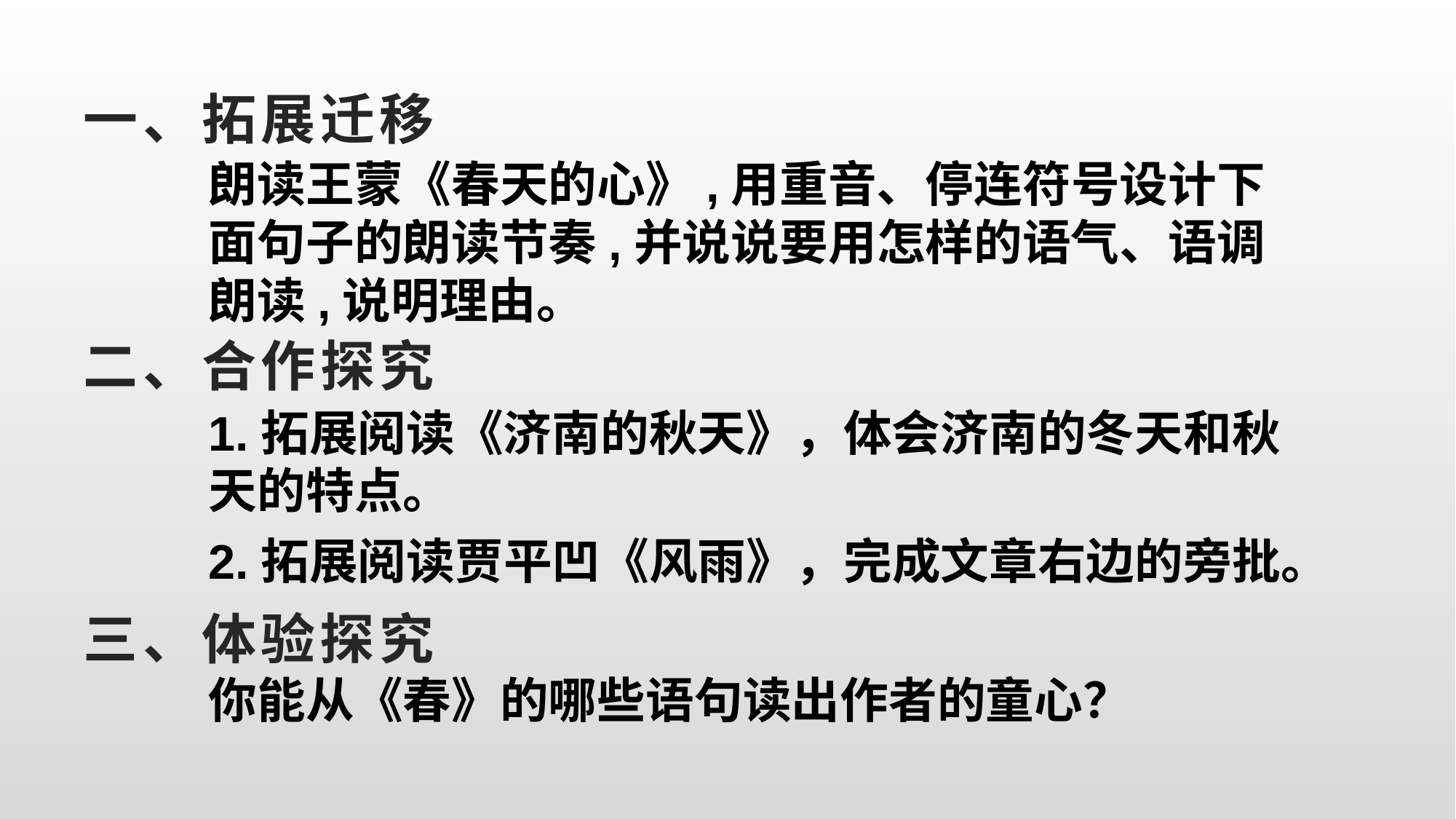

# 一、拓展迁移
朗读王蒙《春天的心》,用重音、停连符号设计下面句子的朗读节奏,并说说要用怎样的语气、语调朗读,说明理由。
二、合作探究
1.拓展阅读《济南的秋天》，体会济南的冬天和秋天的特点。
2.拓展阅读贾平凹《风雨》，完成文章右边的旁批。
三、体验探究
你能从《春》的哪些语句读出作者的童心？